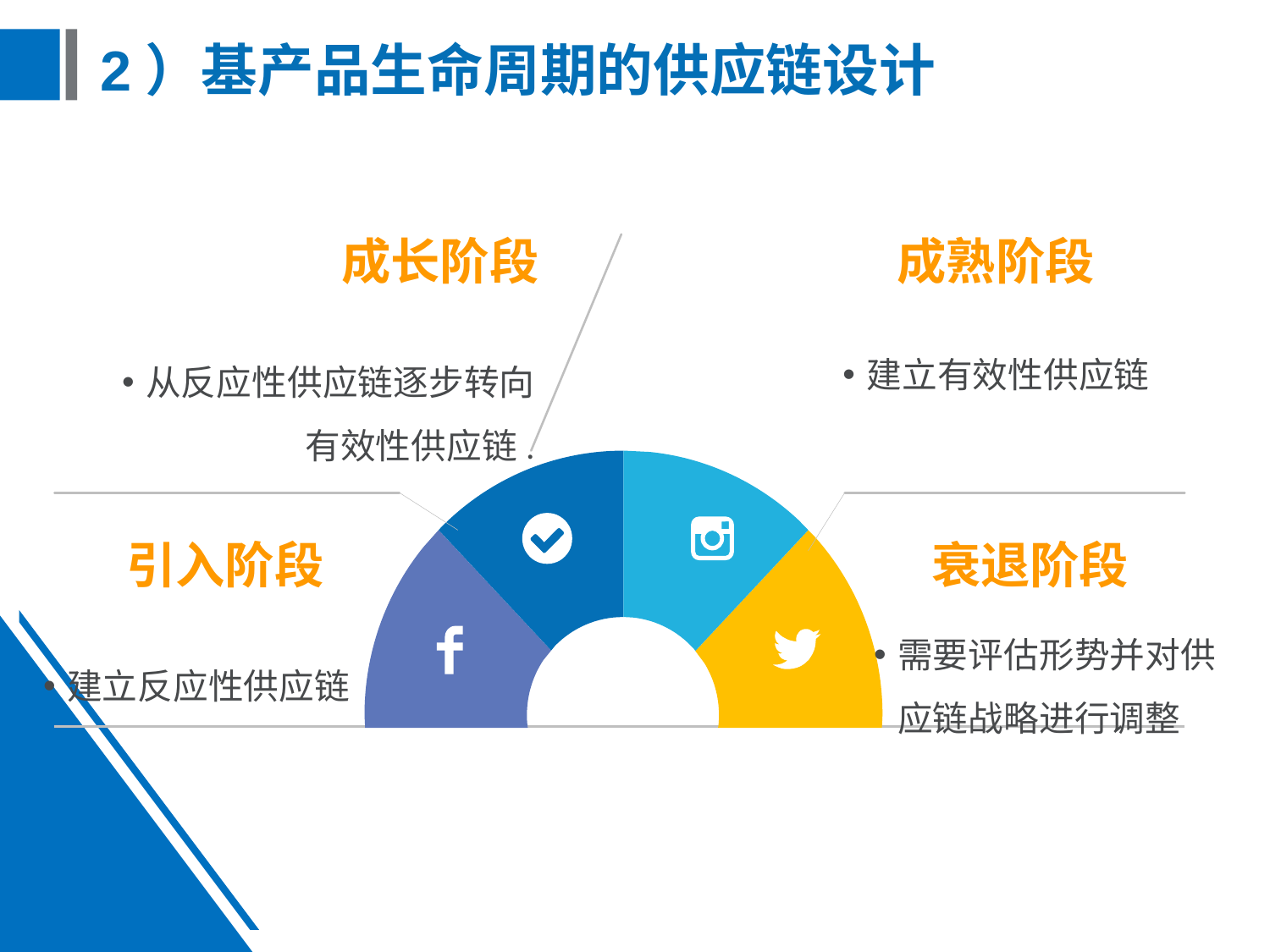

# 2）基产品生命周期的供应链设计
成长阶段
成熟阶段
建立有效性供应链
从反应性供应链逐步转向有效性供应链.

引入阶段
衰退阶段
需要评估形势并对供应链战略进行调整

建立反应性供应链